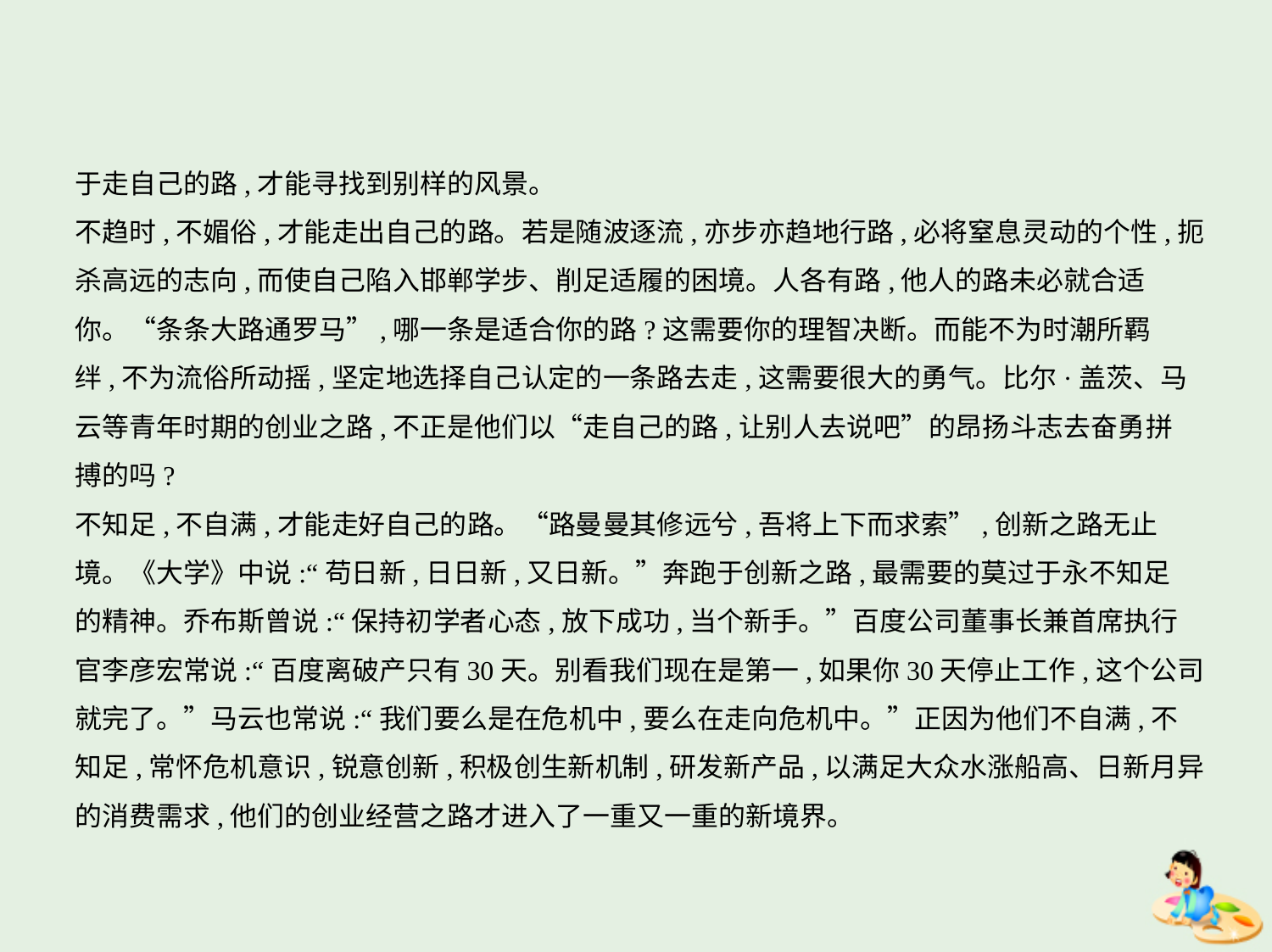

于走自己的路,才能寻找到别样的风景。
不趋时,不媚俗,才能走出自己的路。若是随波逐流,亦步亦趋地行路,必将窒息灵动的个性,扼
杀高远的志向,而使自己陷入邯郸学步、削足适履的困境。人各有路,他人的路未必就合适
你。“条条大路通罗马”,哪一条是适合你的路?这需要你的理智决断。而能不为时潮所羁
绊,不为流俗所动摇,坚定地选择自己认定的一条路去走,这需要很大的勇气。比尔·盖茨、马
云等青年时期的创业之路,不正是他们以“走自己的路,让别人去说吧”的昂扬斗志去奋勇拼
搏的吗?
不知足,不自满,才能走好自己的路。“路曼曼其修远兮,吾将上下而求索”,创新之路无止
境。《大学》中说:“苟日新,日日新,又日新。”奔跑于创新之路,最需要的莫过于永不知足
的精神。乔布斯曾说:“保持初学者心态,放下成功,当个新手。”百度公司董事长兼首席执行
官李彦宏常说:“百度离破产只有30天。别看我们现在是第一,如果你30天停止工作,这个公司
就完了。”马云也常说:“我们要么是在危机中,要么在走向危机中。”正因为他们不自满,不
知足,常怀危机意识,锐意创新,积极创生新机制,研发新产品,以满足大众水涨船高、日新月异
的消费需求,他们的创业经营之路才进入了一重又一重的新境界。